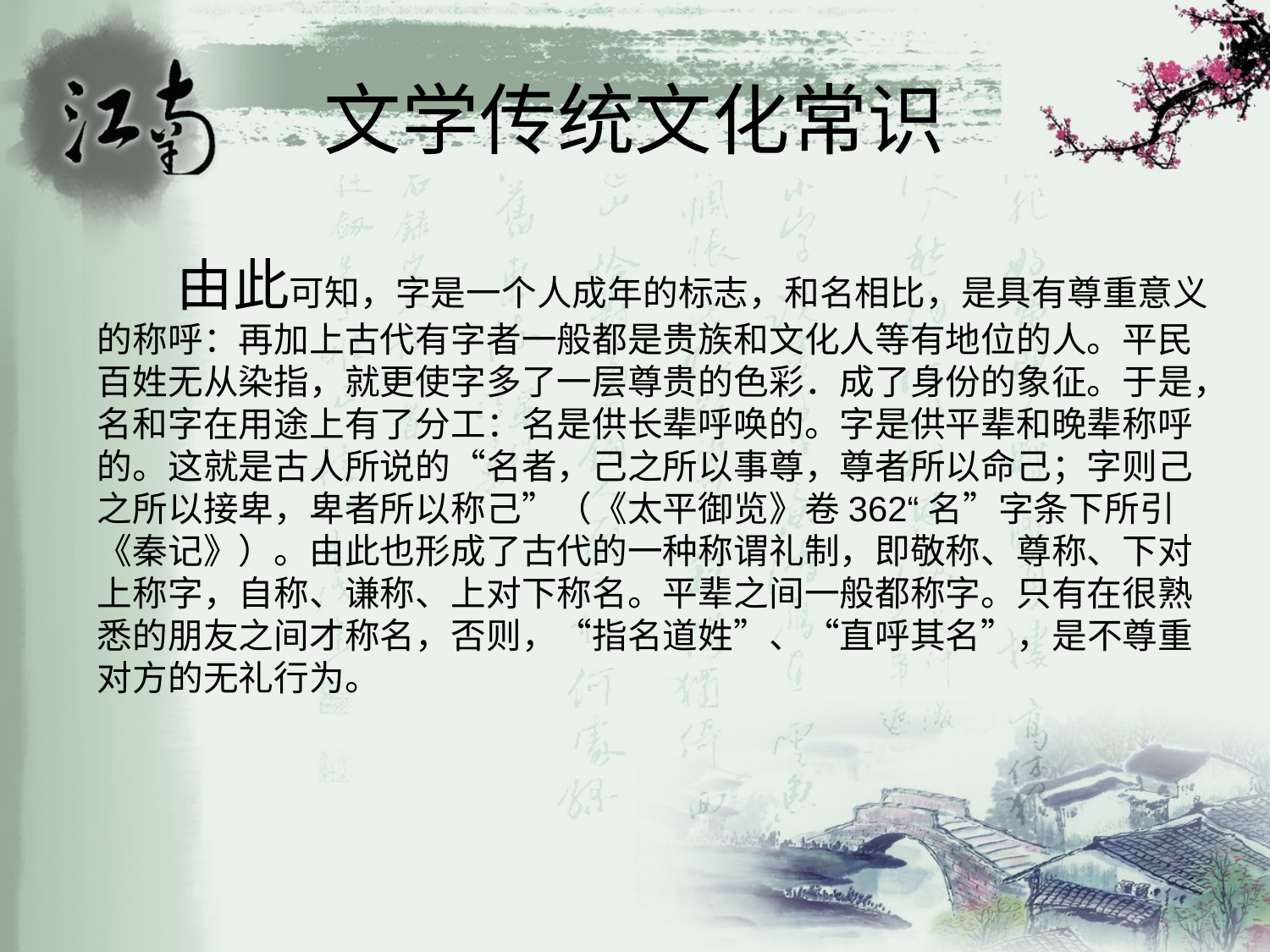

# 文学传统文化常识
         由此可知，字是一个人成年的标志，和名相比，是具有尊重意义的称呼：再加上古代有字者一般都是贵族和文化人等有地位的人。平民百姓无从染指，就更使字多了一层尊贵的色彩．成了身份的象征。于是，名和字在用途上有了分工：名是供长辈呼唤的。字是供平辈和晚辈称呼的。这就是古人所说的“名者，己之所以事尊，尊者所以命己；字则己之所以接卑，卑者所以称己”（《太平御览》卷362“名”字条下所引《秦记》）。由此也形成了古代的一种称谓礼制，即敬称、尊称、下对上称字，自称、谦称、上对下称名。平辈之间一般都称字。只有在很熟悉的朋友之间才称名，否则，“指名道姓”、“直呼其名”，是不尊重对方的无礼行为。